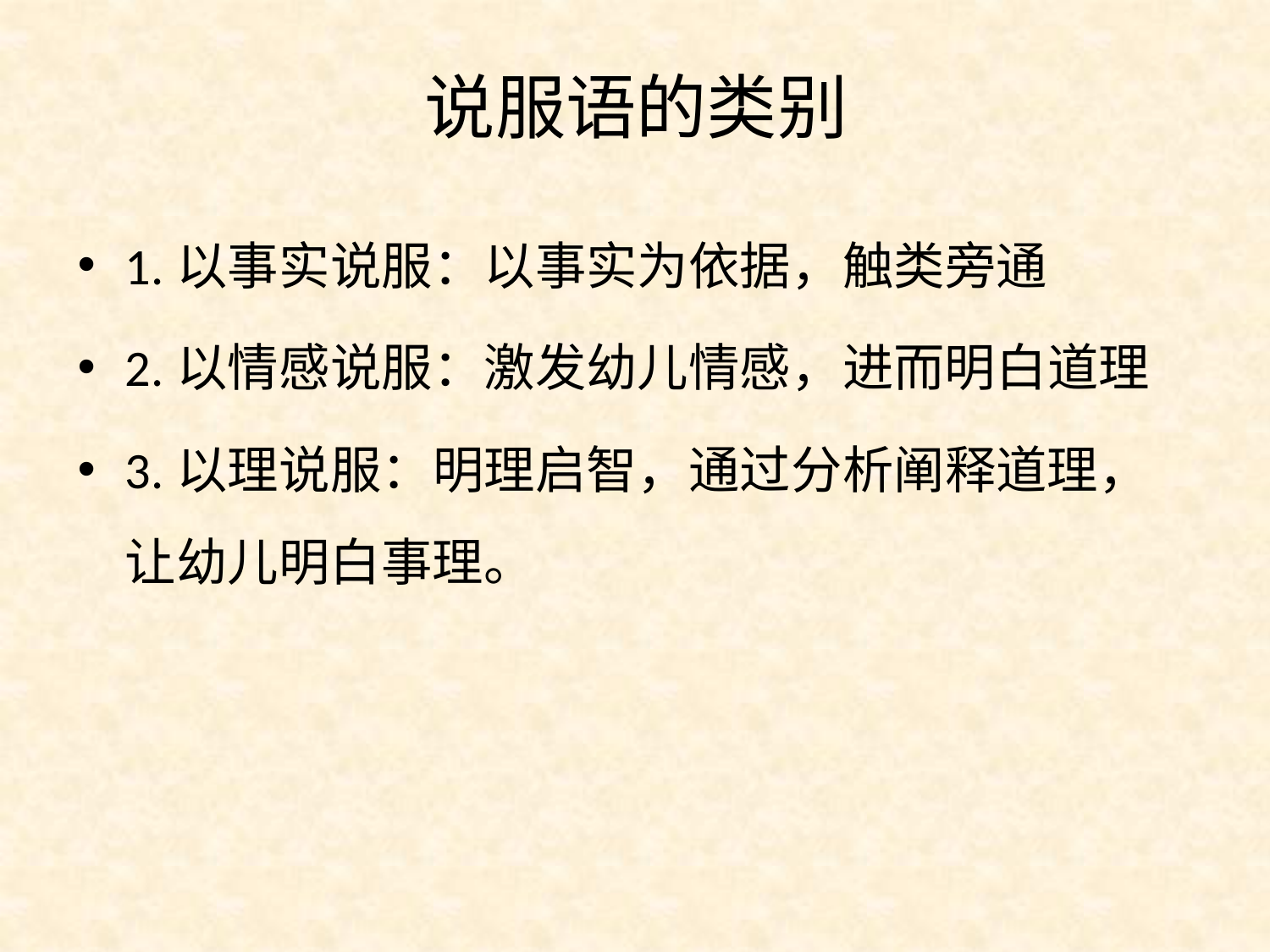

# 说服语的类别
1.以事实说服：以事实为依据，触类旁通
2.以情感说服：激发幼儿情感，进而明白道理
3.以理说服：明理启智，通过分析阐释道理，让幼儿明白事理。